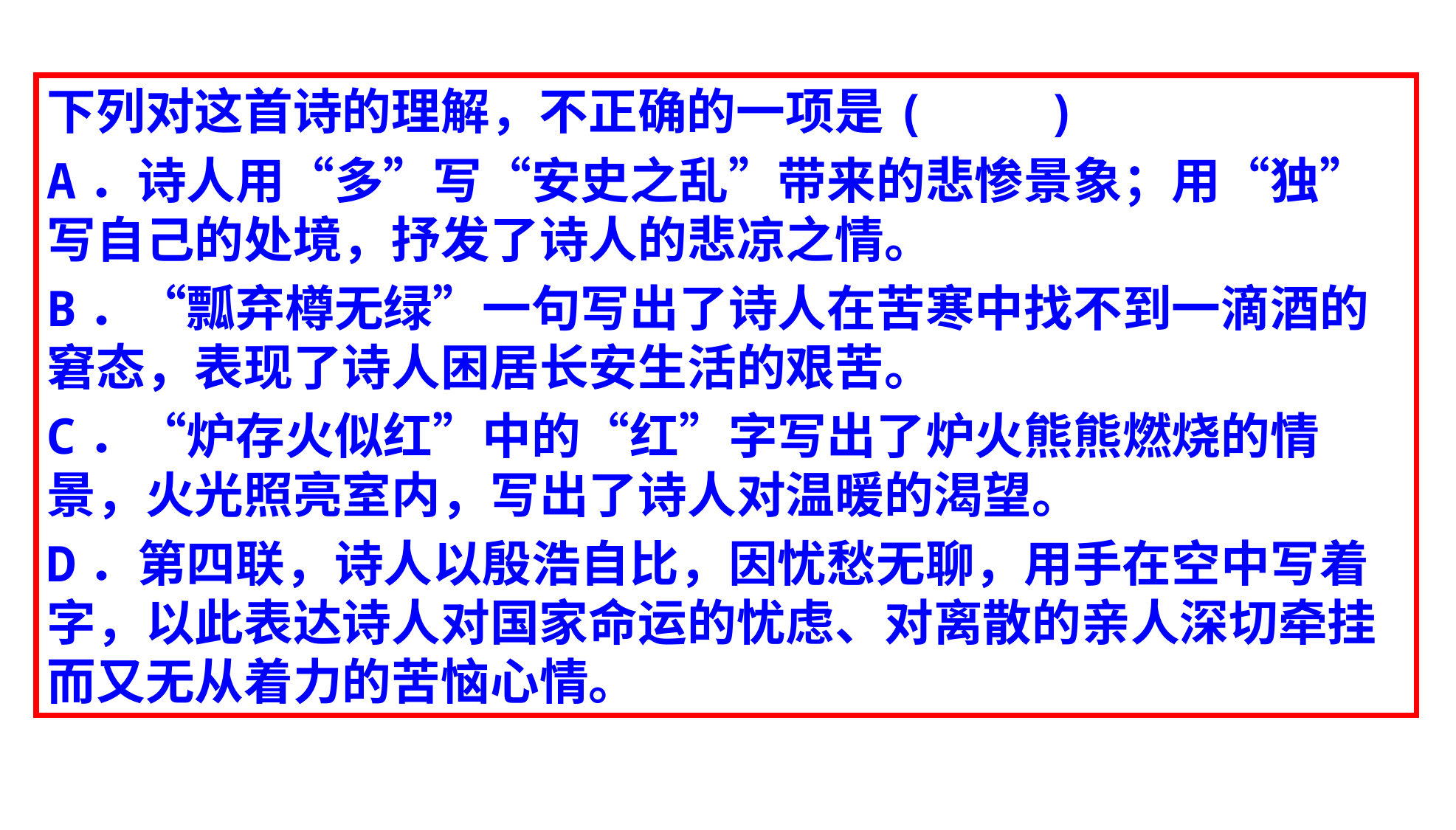

下列对这首诗的理解，不正确的一项是(　　)
A．诗人用“多”写“安史之乱”带来的悲惨景象；用“独”写自己的处境，抒发了诗人的悲凉之情。
B．“瓢弃樽无绿”一句写出了诗人在苦寒中找不到一滴酒的窘态，表现了诗人困居长安生活的艰苦。
C．“炉存火似红”中的“红”字写出了炉火熊熊燃烧的情景，火光照亮室内，写出了诗人对温暖的渴望。
D．第四联，诗人以殷浩自比，因忧愁无聊，用手在空中写着字，以此表达诗人对国家命运的忧虑、对离散的亲人深切牵挂而又无从着力的苦恼心情。